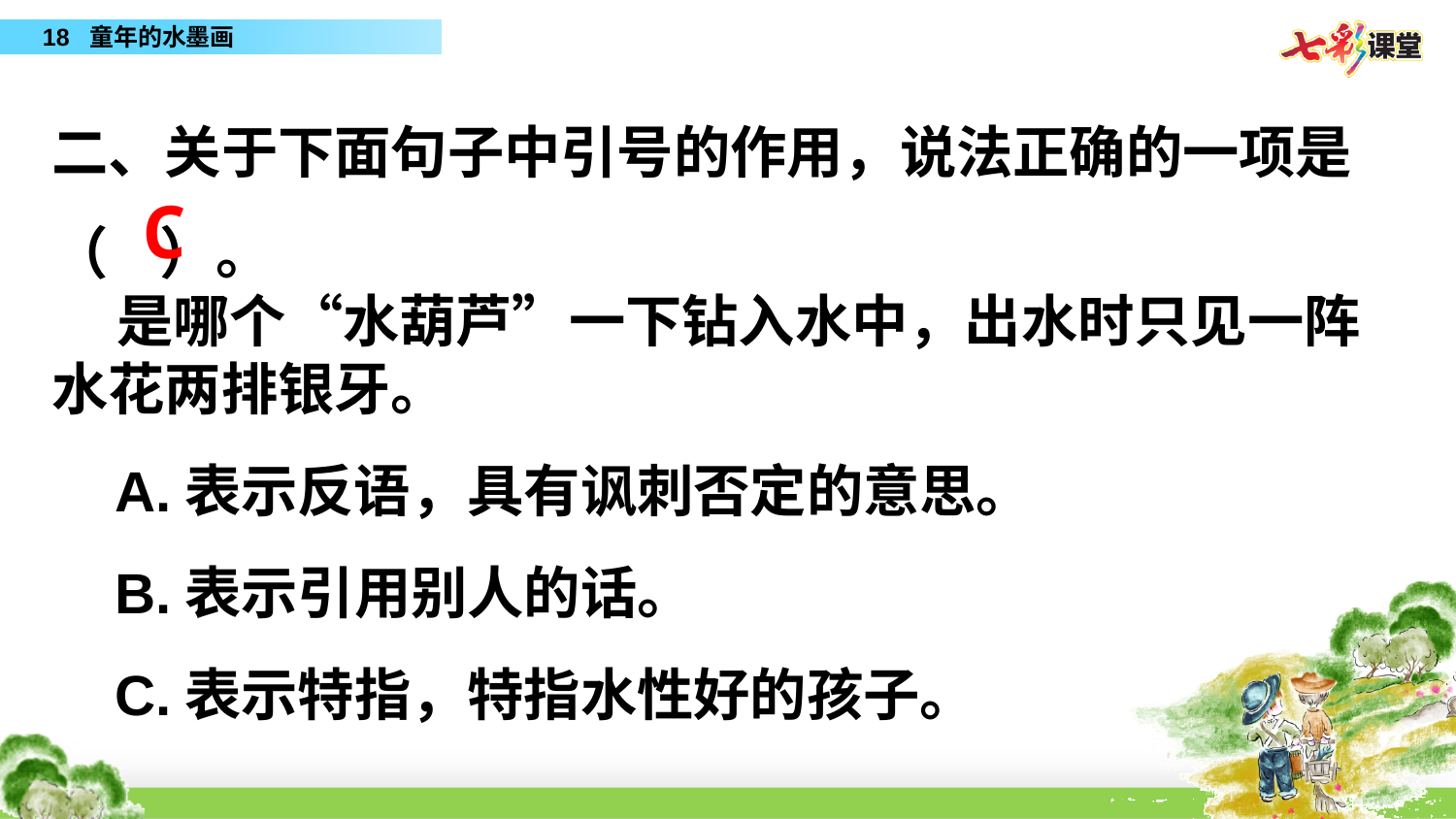

二、关于下面句子中引号的作用，说法正确的一项是（    ）。
    是哪个“水葫芦”一下钻入水中，出水时只见一阵水花两排银牙。
    A.表示反语，具有讽刺否定的意思。
    B.表示引用别人的话。
    C.表示特指，特指水性好的孩子。
C